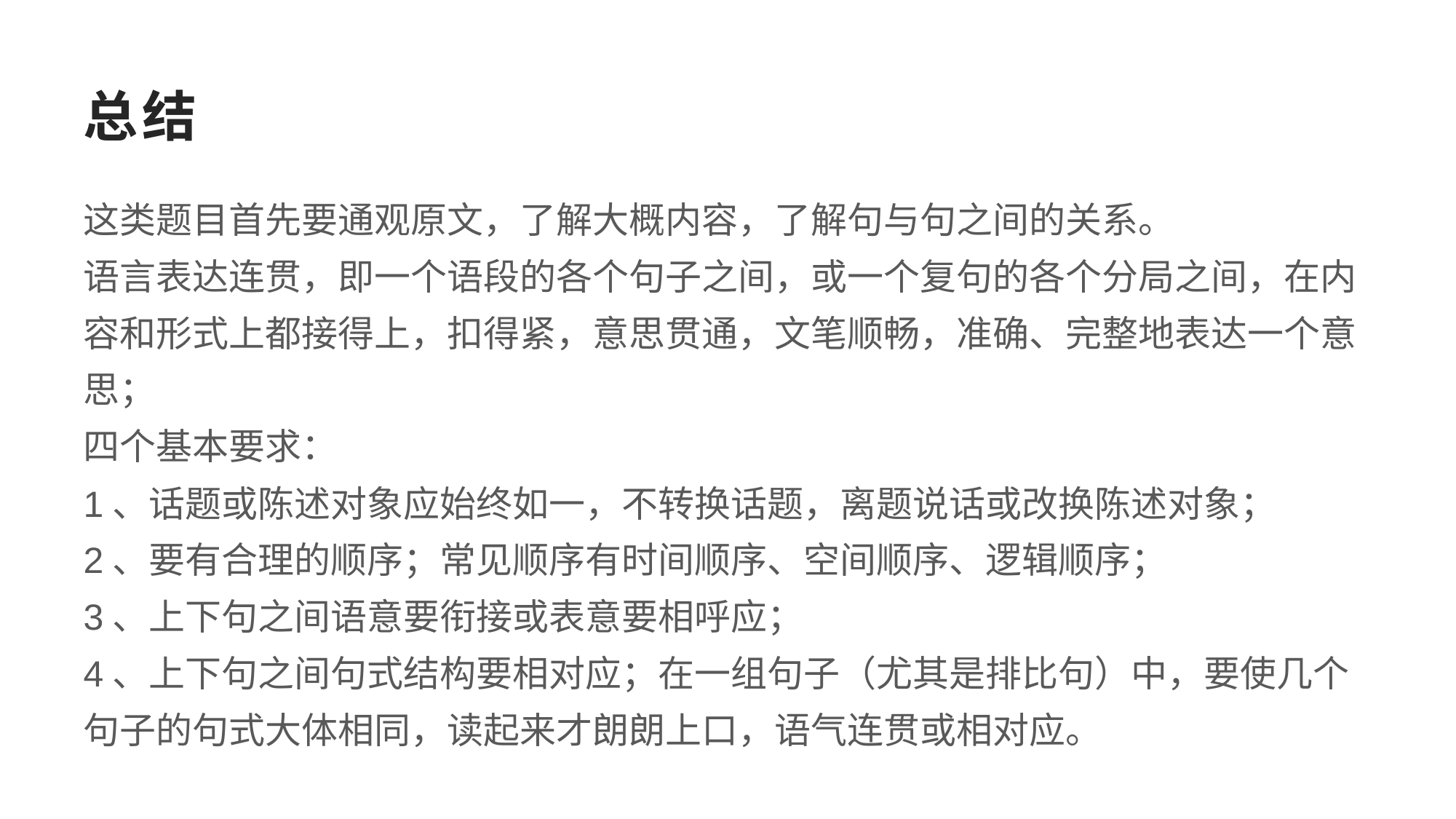

# 总结
这类题目首先要通观原文，了解大概内容，了解句与句之间的关系。
语言表达连贯，即一个语段的各个句子之间，或一个复句的各个分局之间，在内容和形式上都接得上，扣得紧，意思贯通，文笔顺畅，准确、完整地表达一个意思；
四个基本要求：
1、话题或陈述对象应始终如一，不转换话题，离题说话或改换陈述对象；
2、要有合理的顺序；常见顺序有时间顺序、空间顺序、逻辑顺序；
3、上下句之间语意要衔接或表意要相呼应；
4、上下句之间句式结构要相对应；在一组句子（尤其是排比句）中，要使几个句子的句式大体相同，读起来才朗朗上口，语气连贯或相对应。